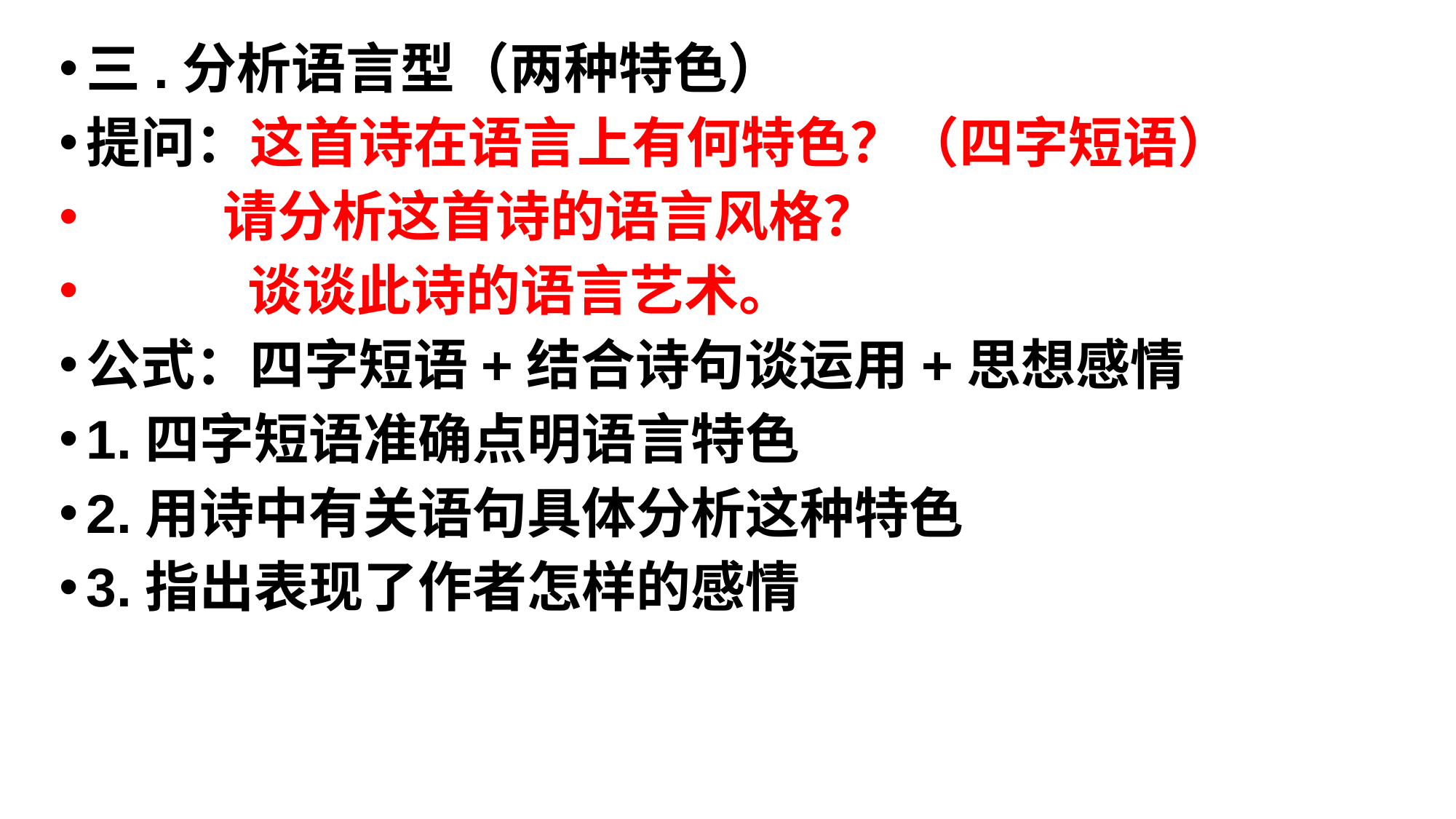

三.分析语言型（两种特色）
提问：这首诗在语言上有何特色？（四字短语）
          请分析这首诗的语言风格？
            谈谈此诗的语言艺术。
公式：四字短语+结合诗句谈运用+思想感情
1.四字短语准确点明语言特色
2.用诗中有关语句具体分析这种特色
3.指出表现了作者怎样的感情